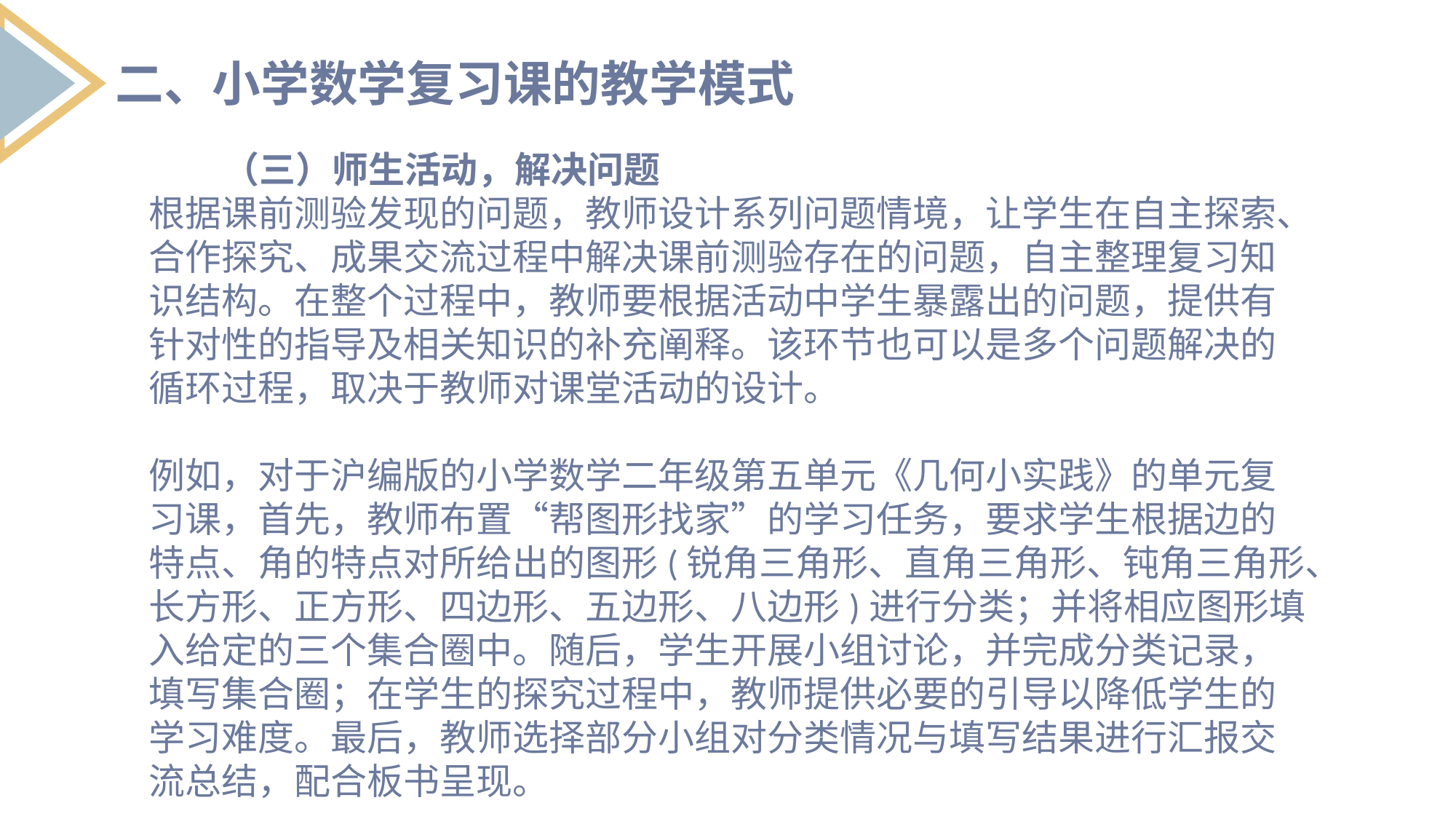

二、小学数学复习课的教学模式
        （三）师生活动，解决问题
根据课前测验发现的问题，教师设计系列问题情境，让学生在自主探索、合作探究、成果交流过程中解决课前测验存在的问题，自主整理复习知识结构。在整个过程中，教师要根据活动中学生暴露出的问题，提供有针对性的指导及相关知识的补充阐释。该环节也可以是多个问题解决的循环过程，取决于教师对课堂活动的设计。

例如，对于沪编版的小学数学二年级第五单元《几何小实践》的单元复习课，首先，教师布置“帮图形找家”的学习任务，要求学生根据边的特点、角的特点对所给出的图形(锐角三角形、直角三角形、钝角三角形、长方形、正方形、四边形、五边形、八边形)进行分类；并将相应图形填入给定的三个集合圈中。随后，学生开展小组讨论，并完成分类记录，填写集合圈；在学生的探究过程中，教师提供必要的引导以降低学生的学习难度。最后，教师选择部分小组对分类情况与填写结果进行汇报交流总结，配合板书呈现。